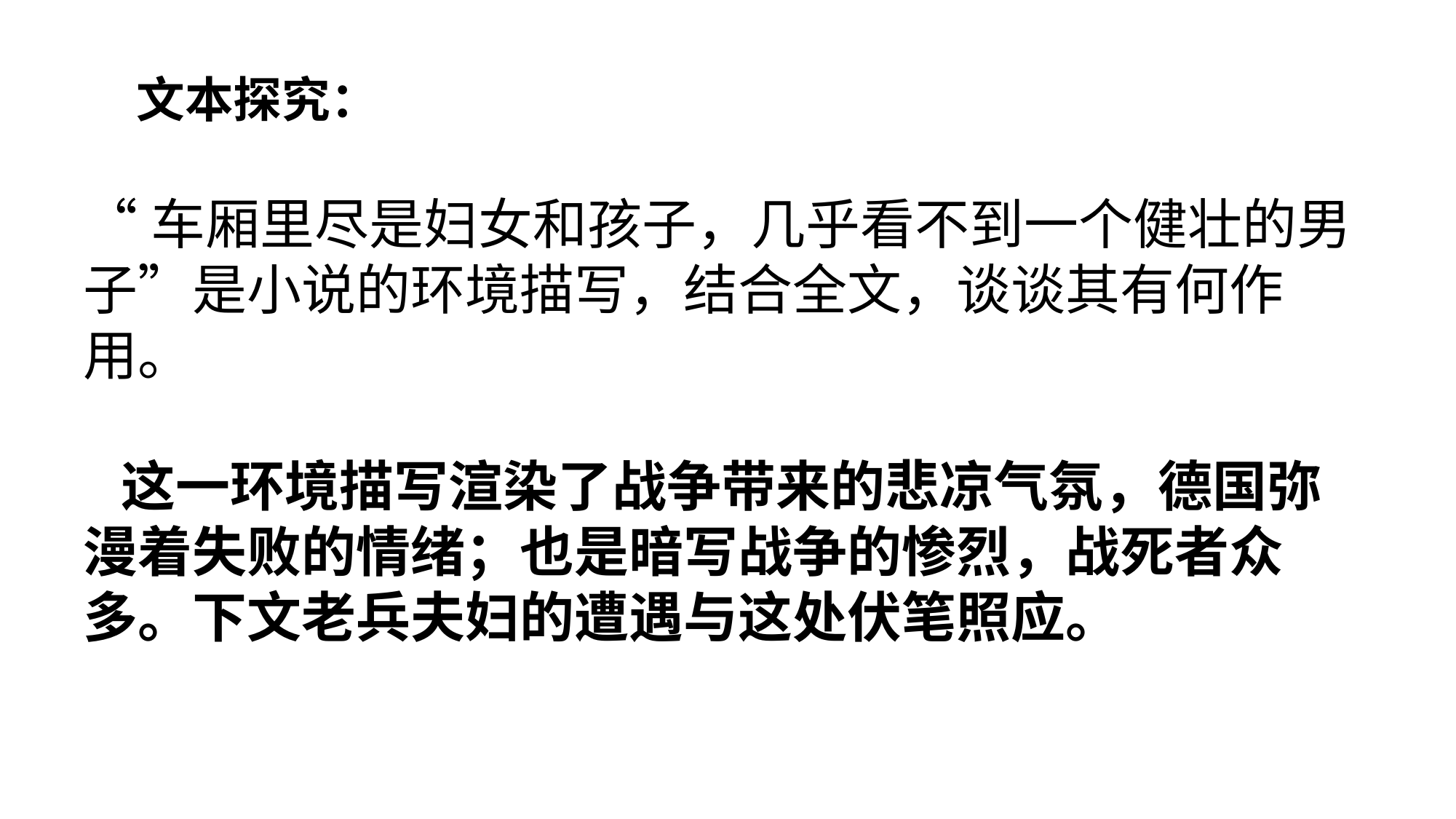

文本探究：
“车厢里尽是妇女和孩子，几乎看不到一个健壮的男子”是小说的环境描写，结合全文，谈谈其有何作用。

  这一环境描写渲染了战争带来的悲凉气氛，德国弥漫着失败的情绪；也是暗写战争的惨烈，战死者众多。下文老兵夫妇的遭遇与这处伏笔照应。